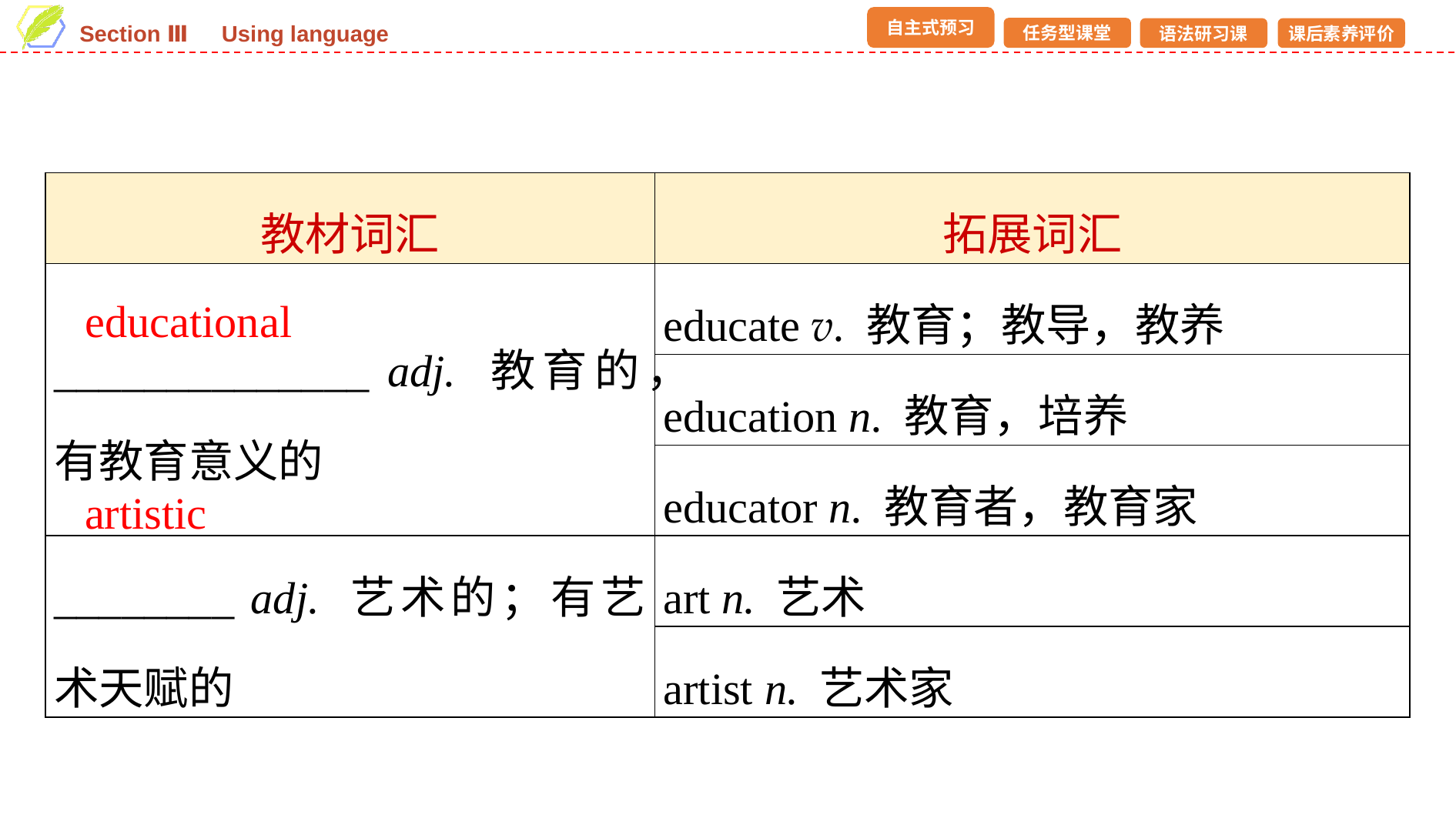

| 教材词汇 | 拓展词汇 |
| --- | --- |
| \_\_\_\_\_\_\_\_\_\_\_\_\_\_ adj. 教育的，有教育意义的 | educate v. 教育；教导，教养 |
|  | education n. 教育，培养 |
|  | educator n. 教育者，教育家 |
| \_\_\_\_\_\_\_\_ adj. 艺术的；有艺术天赋的 | art n. 艺术 |
|  | artist n. 艺术家 |
educational
artistic